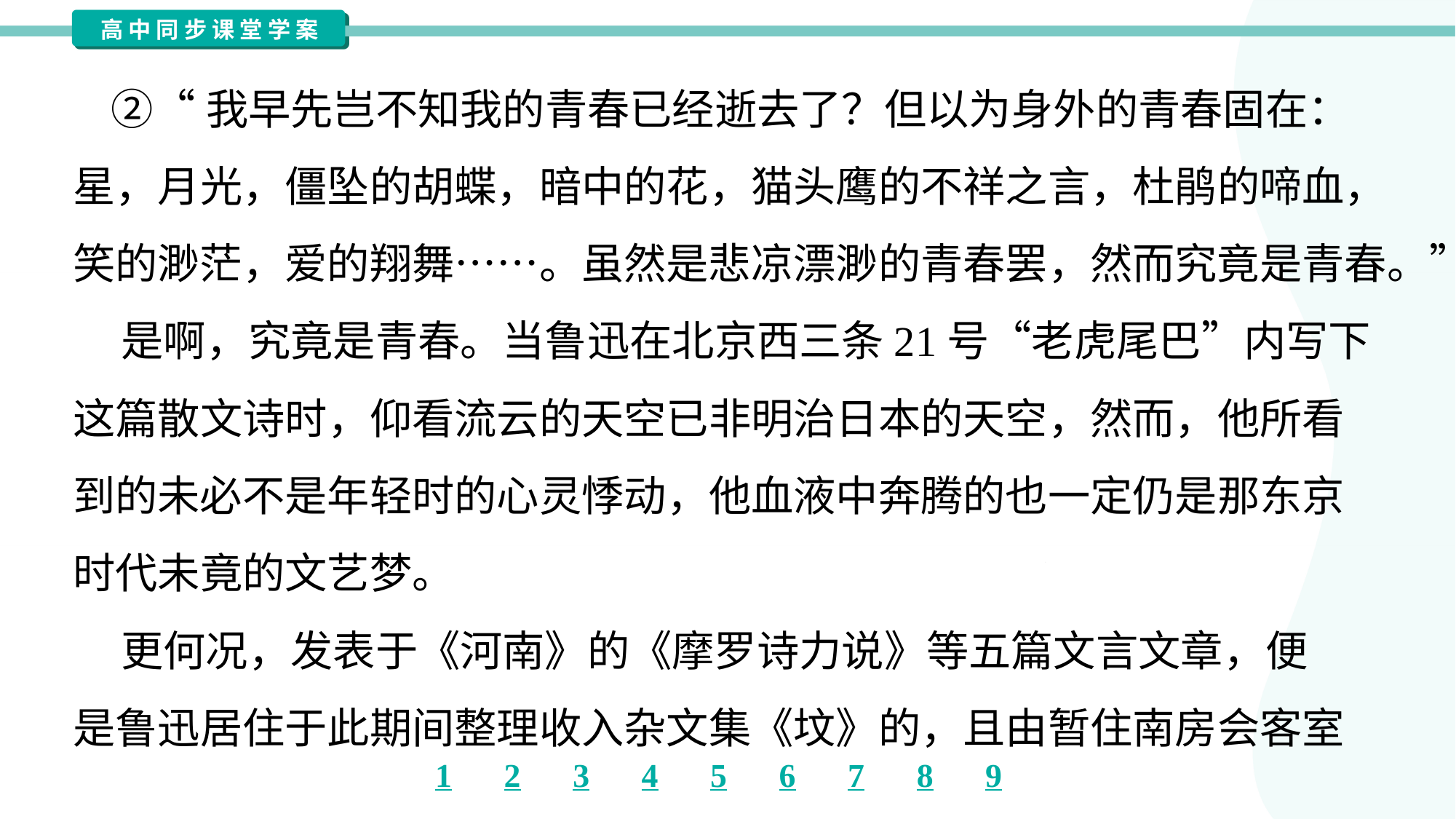

②“我早先岂不知我的青春已经逝去了？但以为身外的青春固在：
星，月光，僵坠的胡蝶，暗中的花，猫头鹰的不祥之言，杜鹃的啼血，
笑的渺茫，爱的翔舞……。虽然是悲凉漂渺的青春罢，然而究竟是青春。”
    是啊，究竟是青春。当鲁迅在北京西三条21号“老虎尾巴”内写下
这篇散文诗时，仰看流云的天空已非明治日本的天空，然而，他所看
到的未必不是年轻时的心灵悸动，他血液中奔腾的也一定仍是那东京
时代未竟的文艺梦。
    更何况，发表于《河南》的《摩罗诗力说》等五篇文言文章，便
是鲁迅居住于此期间整理收入杂文集《坟》的，且由暂住南房会客室